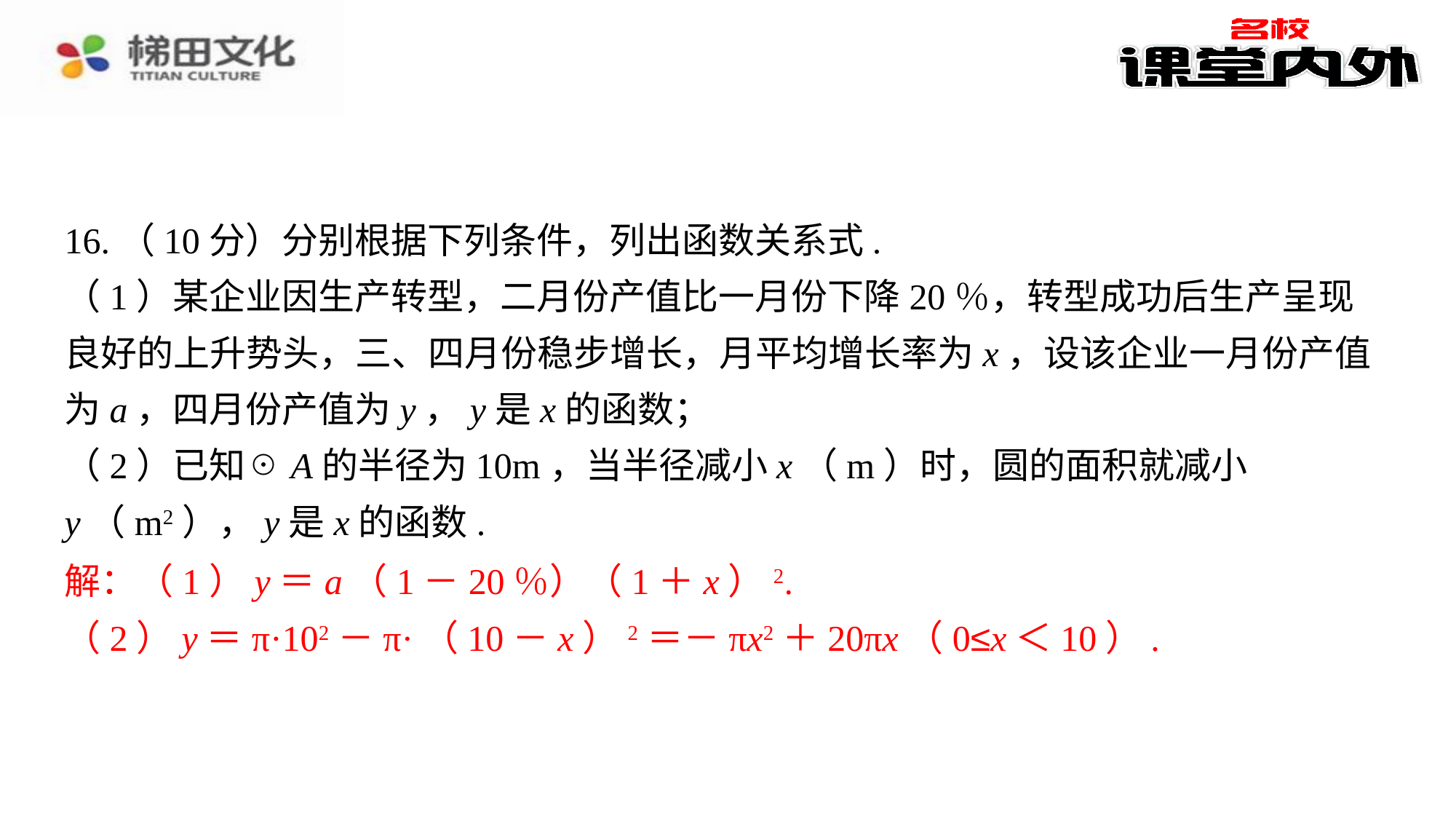

16.（10分）分别根据下列条件，列出函数关系式.
（1）某企业因生产转型，二月份产值比一月份下降20％，转型成功后生产呈现良好的上升势头，三、四月份稳步增长，月平均增长率为x，设该企业一月份产值为a，四月份产值为y，y是x的函数；
（2）已知☉A的半径为10m，当半径减小x（m）时，圆的面积就减小y（m2），y是x的函数.
解：（1）y＝a（1－20％）（1＋x）2.⁠
（2）y＝π·102－π·（10－x）2＝－πx2＋20πx（0≤x＜10）.⁠
解：（1）y＝a（1－20％）（1＋x）2.
（2）y＝π·102－π·（10－x）2＝－πx2＋20πx（0≤x＜10）.